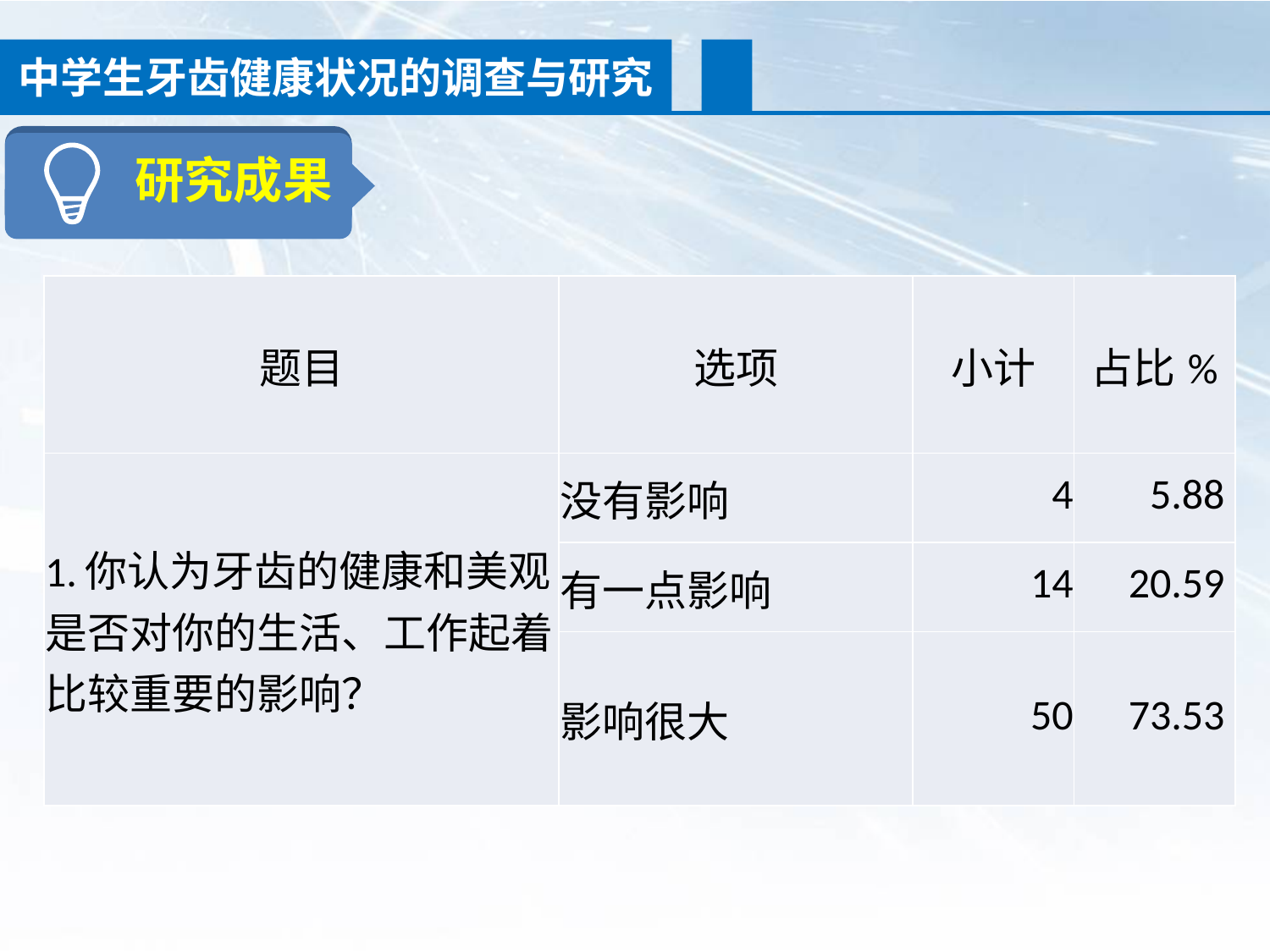

中学生牙齿健康状况的调查与研究

研究成果
| 题目 | 选项 | 小计 | 占比% |
| --- | --- | --- | --- |
| 1.你认为牙齿的健康和美观是否对你的生活、工作起着比较重要的影响？ | 没有影响 | 4 | 5.88 |
|  | 有一点影响 | 14 | 20.59 |
|  | 影响很大 | 50 | 73.53 |